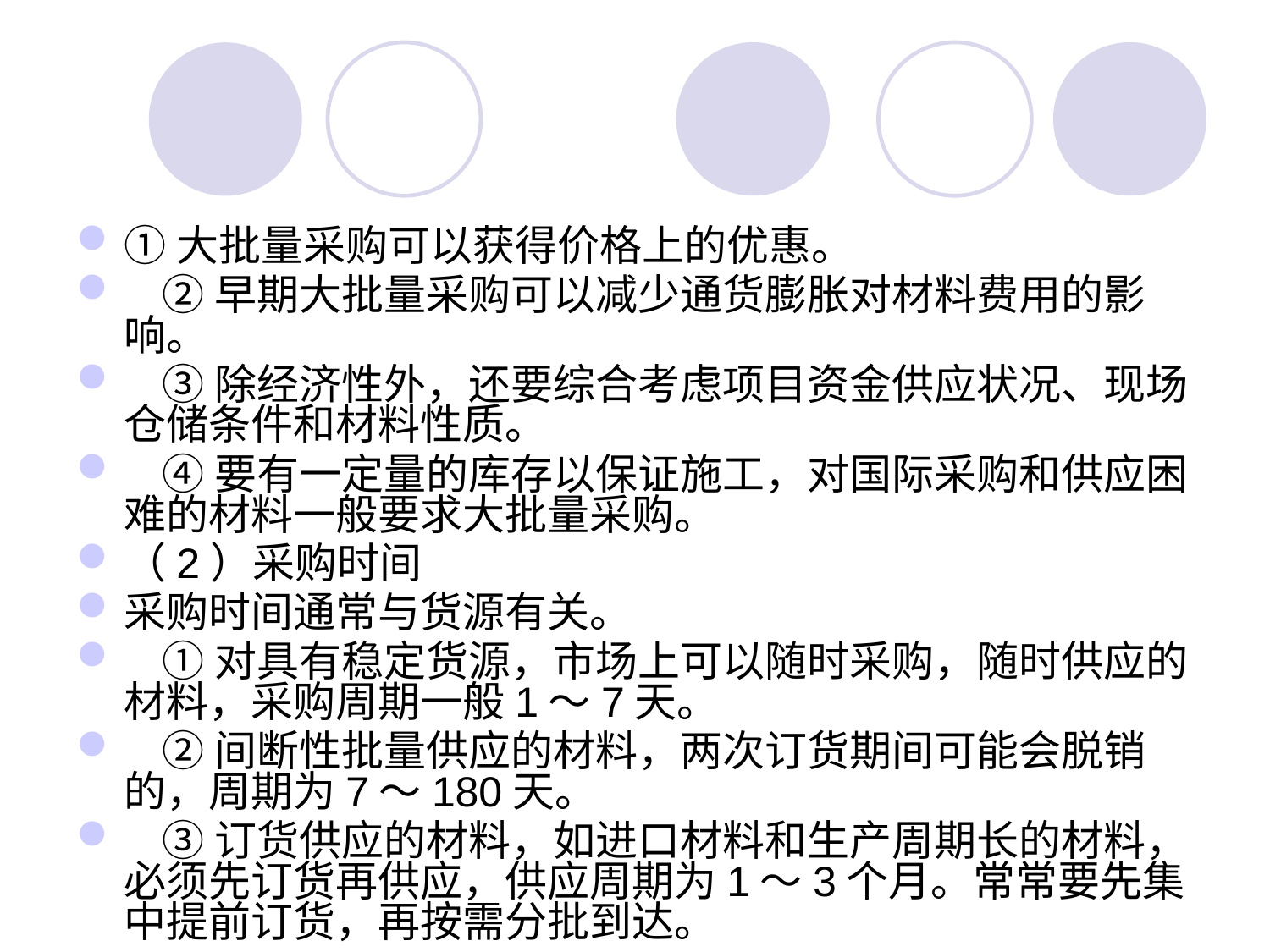

#
①大批量采购可以获得价格上的优惠。
    ②早期大批量采购可以减少通货膨胀对材料费用的影响。
    ③除经济性外，还要综合考虑项目资金供应状况、现场仓储条件和材料性质。
    ④要有一定量的库存以保证施工，对国际采购和供应困难的材料一般要求大批量采购。
（2）采购时间
采购时间通常与货源有关。
    ①对具有稳定货源，市场上可以随时采购，随时供应的材料，采购周期一般1～7天。
    ②间断性批量供应的材料，两次订货期间可能会脱销的，周期为7～180天。
    ③订货供应的材料，如进口材料和生产周期长的材料，必须先订货再供应，供应周期为1～3个月。常常要先集中提前订货，再按需分批到达。